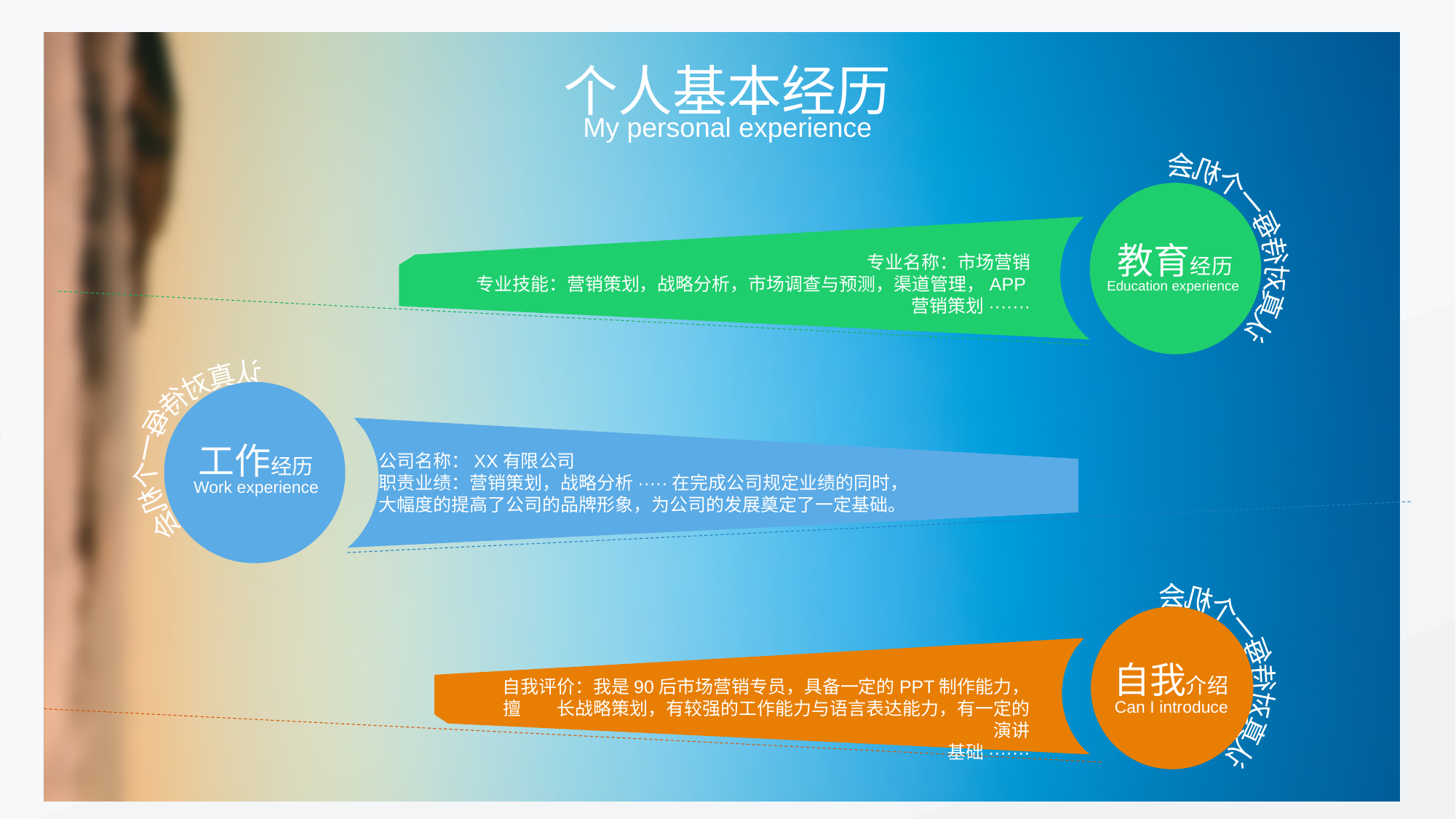

个人基本经历
My personal experience
认真对待每一个机会

教育经历
专业名称：市场营销
专业技能：营销策划，战略分析，市场调查与预测，渠道管理，APP营销策划·······
Education experience
认真对待每一个机会

工作经历
公司名称：XX有限公司
职责业绩：营销策划，战略分析·····在完成公司规定业绩的同时，大幅度的提高了公司的品牌形象，为公司的发展奠定了一定基础。
Work experience
认真对待每一个机会

自我介绍
自我评价：我是90后市场营销专员，具备一定的PPT制作能力，擅         长战略策划，有较强的工作能力与语言表达能力，有一定的演讲
基础·······
Can I introduce